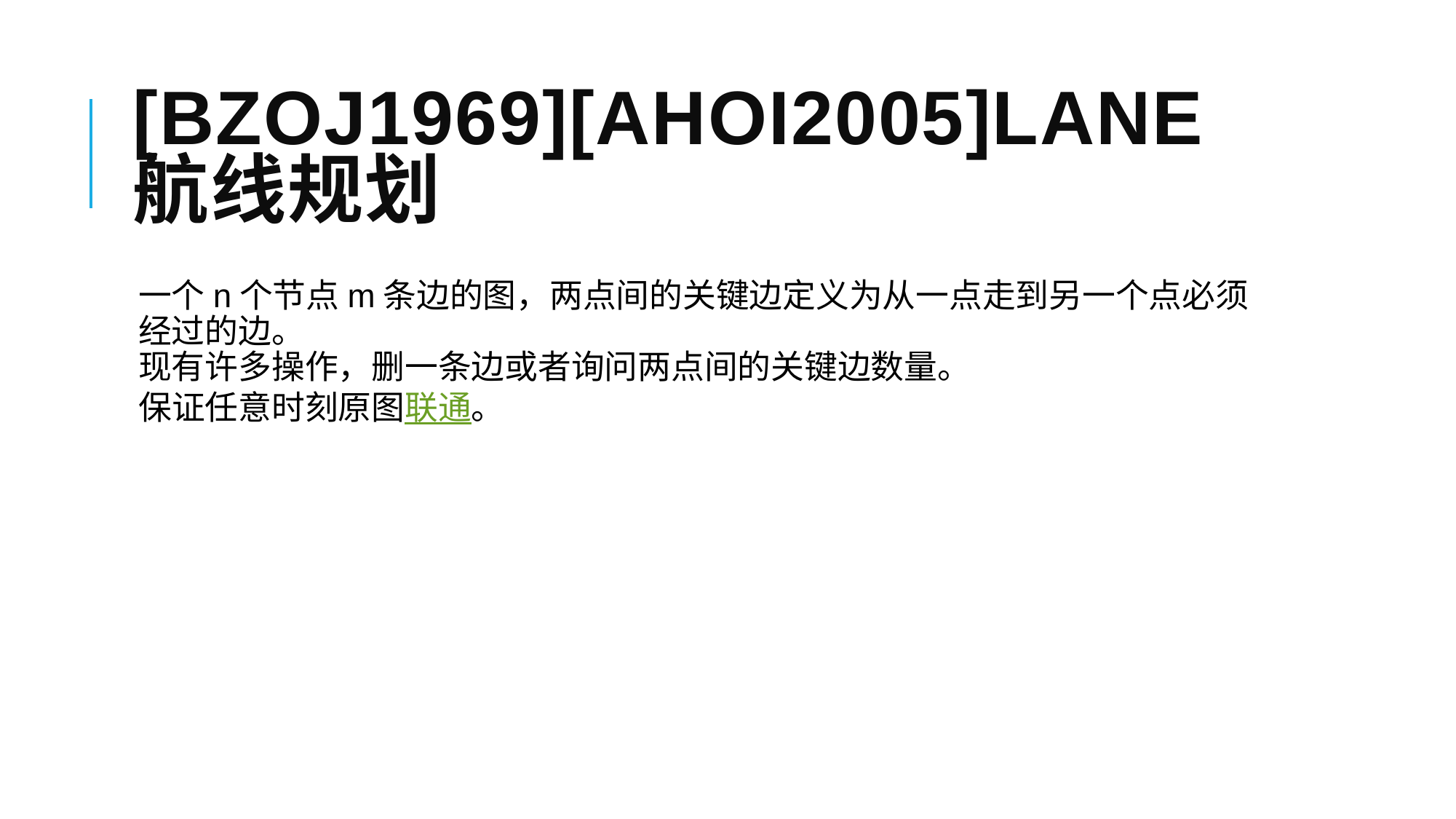

# [bzoj1969][AHOI2005]LANE 航线规划
一个n个节点m条边的图，两点间的关键边定义为从一点走到另一个点必须经过的边。 
现有许多操作，删一条边或者询问两点间的关键边数量。 
保证任意时刻原图联通。